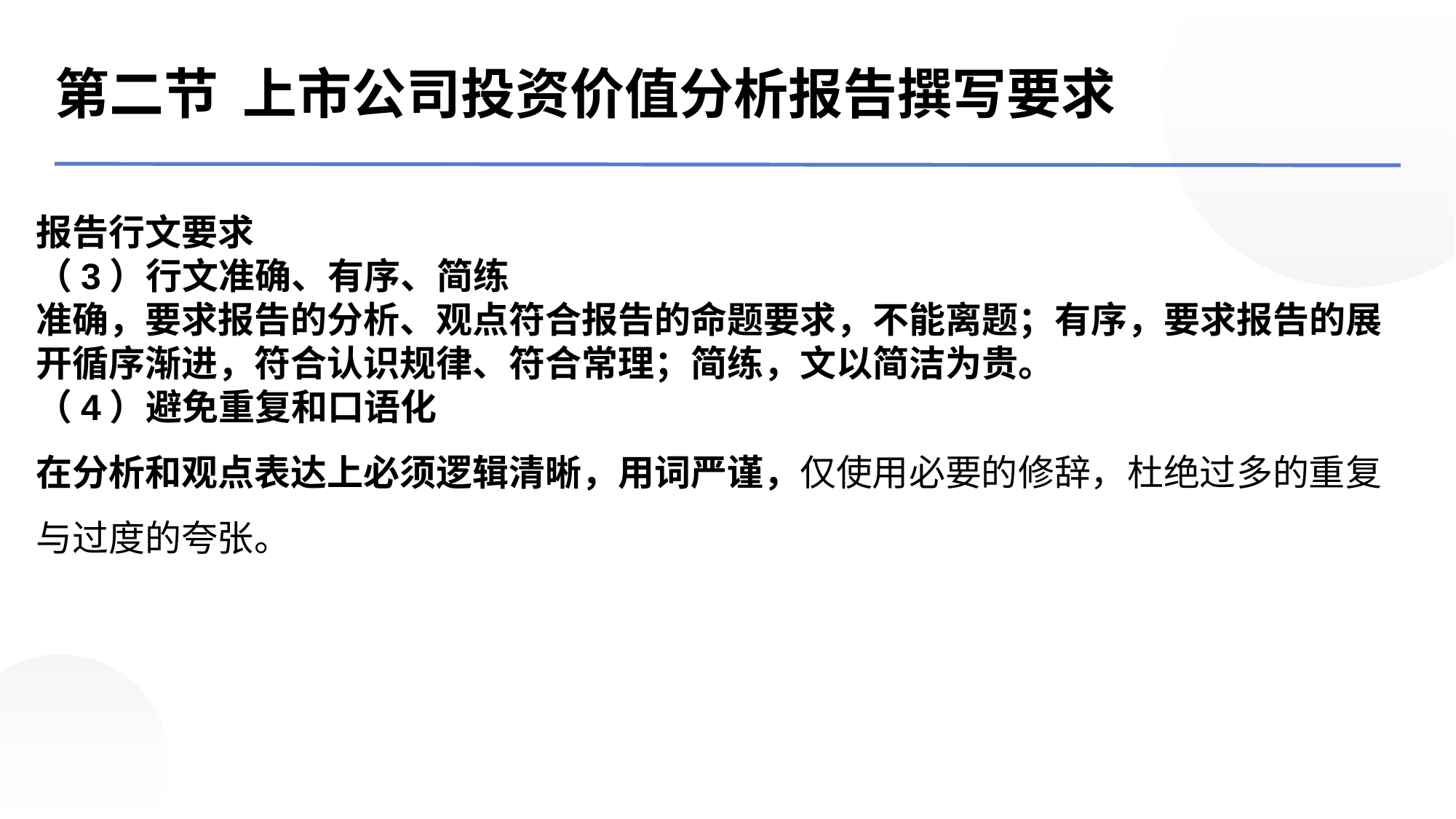

第二节  上市公司投资价值分析报告撰写要求
报告行文要求（3）行文准确、有序、简练准确，要求报告的分析、观点符合报告的命题要求，不能离题；有序，要求报告的展开循序渐进，符合认识规律、符合常理；简练，文以简洁为贵。（4）避免重复和口语化在分析和观点表达上必须逻辑清晰，用词严谨，仅使用必要的修辞，杜绝过多的重复与过度的夸张。

14